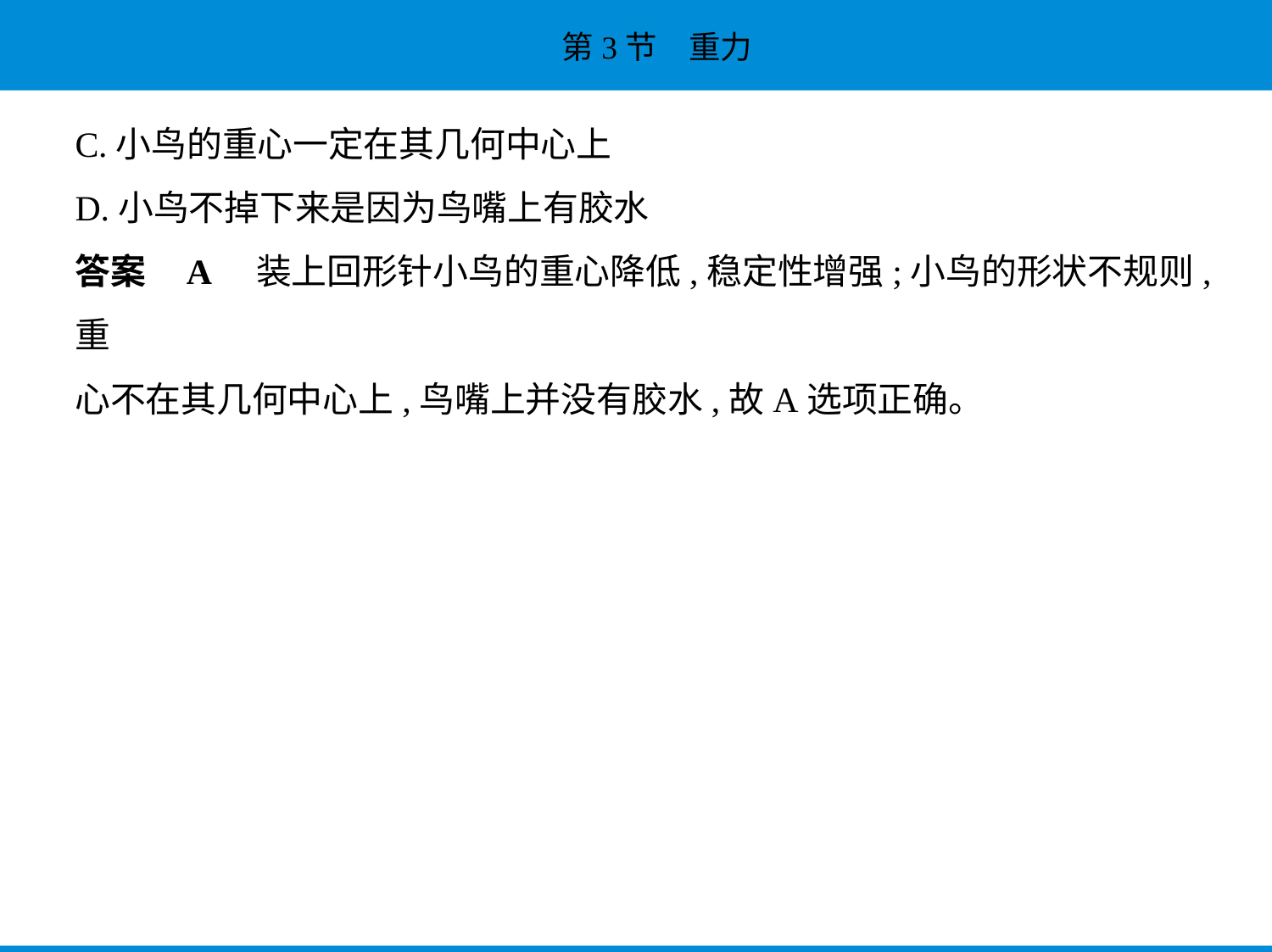

C.小鸟的重心一定在其几何中心上
D.小鸟不掉下来是因为鸟嘴上有胶水
答案    A　装上回形针小鸟的重心降低,稳定性增强;小鸟的形状不规则,重
心不在其几何中心上,鸟嘴上并没有胶水,故A选项正确。